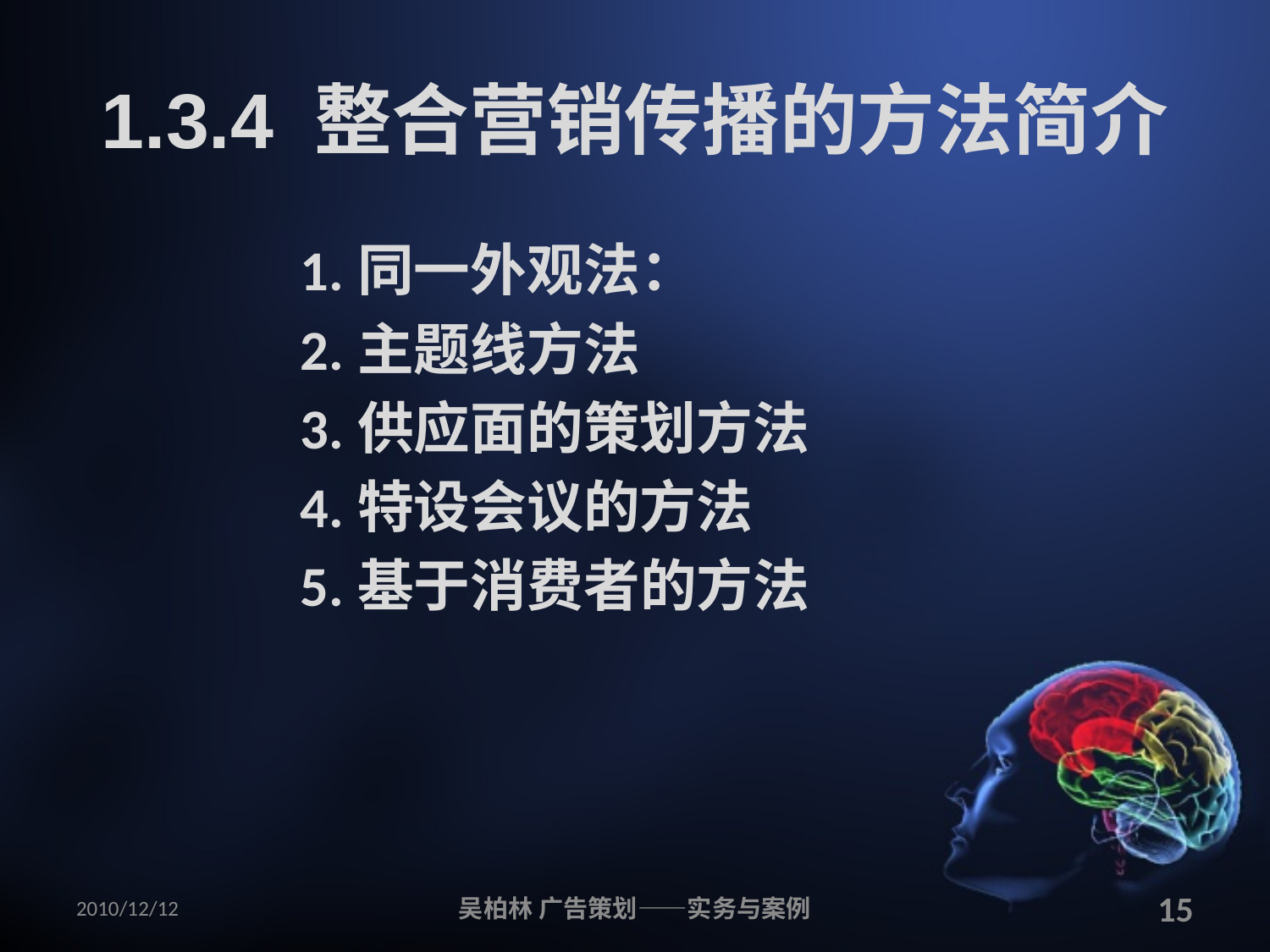

# 1.3.4 整合营销传播的方法简介
1.同一外观法：
2.主题线方法
3.供应面的策划方法
4.特设会议的方法
5.基于消费者的方法
2010/12/12
吴柏林 广告策划——实务与案例
15